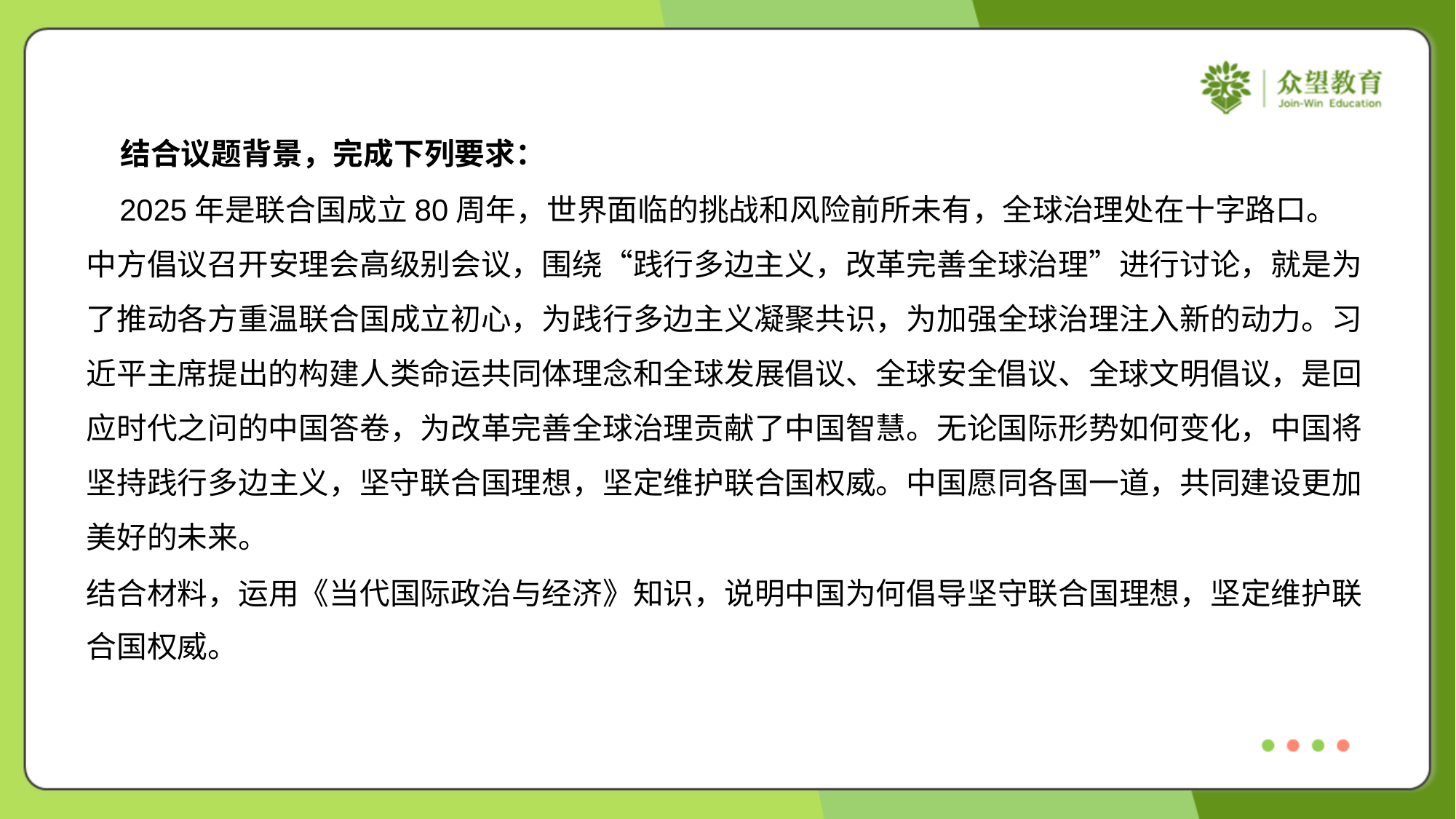

结合议题背景，完成下列要求：
    2025年是联合国成立80周年，世界面临的挑战和风险前所未有，全球治理处在十字路口。
中方倡议召开安理会高级别会议，围绕“践行多边主义，改革完善全球治理”进行讨论，就是为
了推动各方重温联合国成立初心，为践行多边主义凝聚共识，为加强全球治理注入新的动力。习
近平主席提出的构建人类命运共同体理念和全球发展倡议、全球安全倡议、全球文明倡议，是回
应时代之问的中国答卷，为改革完善全球治理贡献了中国智慧。无论国际形势如何变化，中国将
坚持践行多边主义，坚守联合国理想，坚定维护联合国权威。中国愿同各国一道，共同建设更加
美好的未来。
结合材料，运用《当代国际政治与经济》知识，说明中国为何倡导坚守联合国理想，坚定维护联
合国权威。